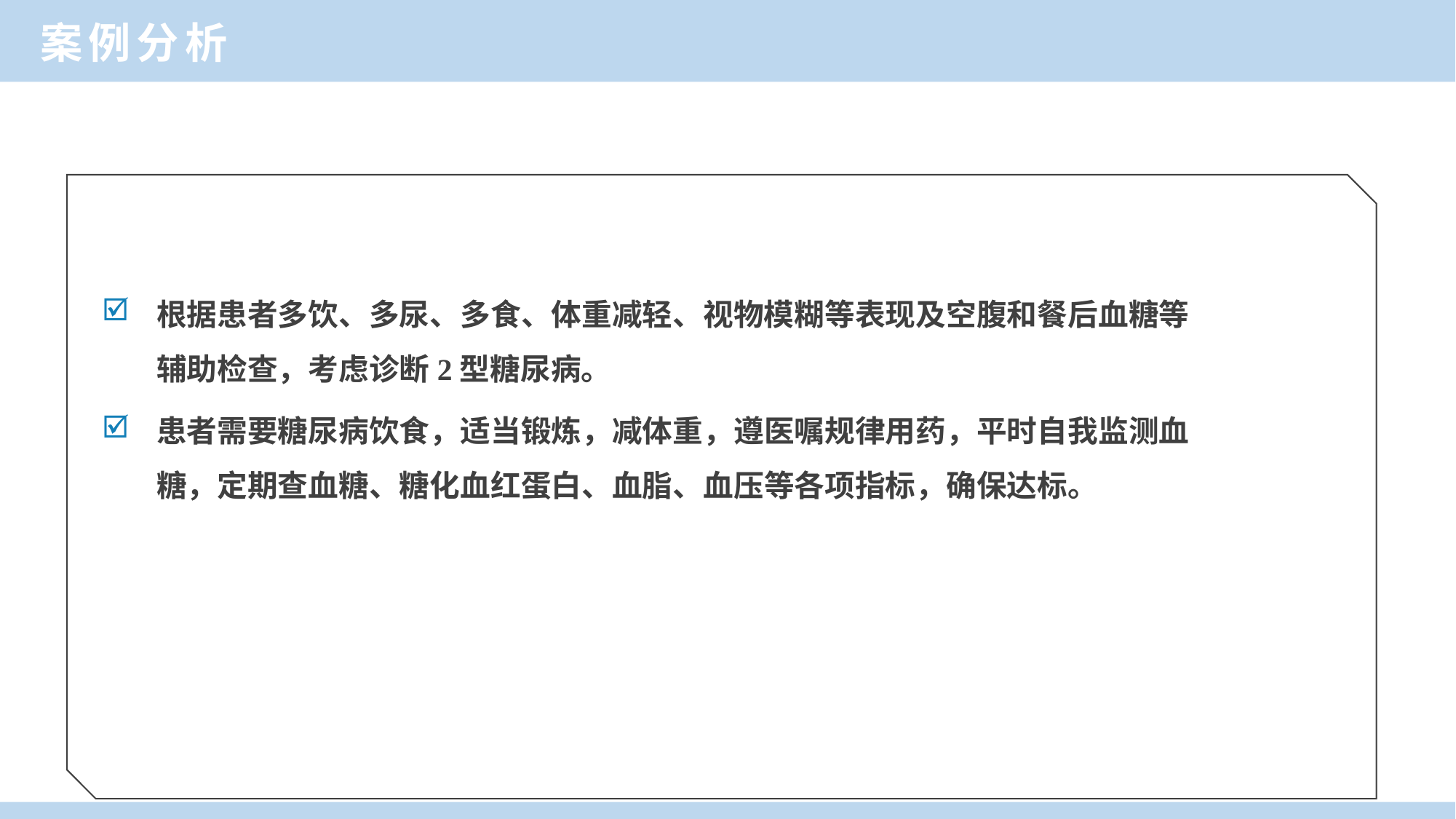

案例分析

根据患者多饮、多尿、多食、体重减轻、视物模糊等表现及空腹和餐后血糖等辅助检查，考虑诊断2型糖尿病。
患者需要糖尿病饮食，适当锻炼，减体重，遵医嘱规律用药，平时自我监测血糖，定期查血糖、糖化血红蛋白、血脂、血压等各项指标，确保达标。